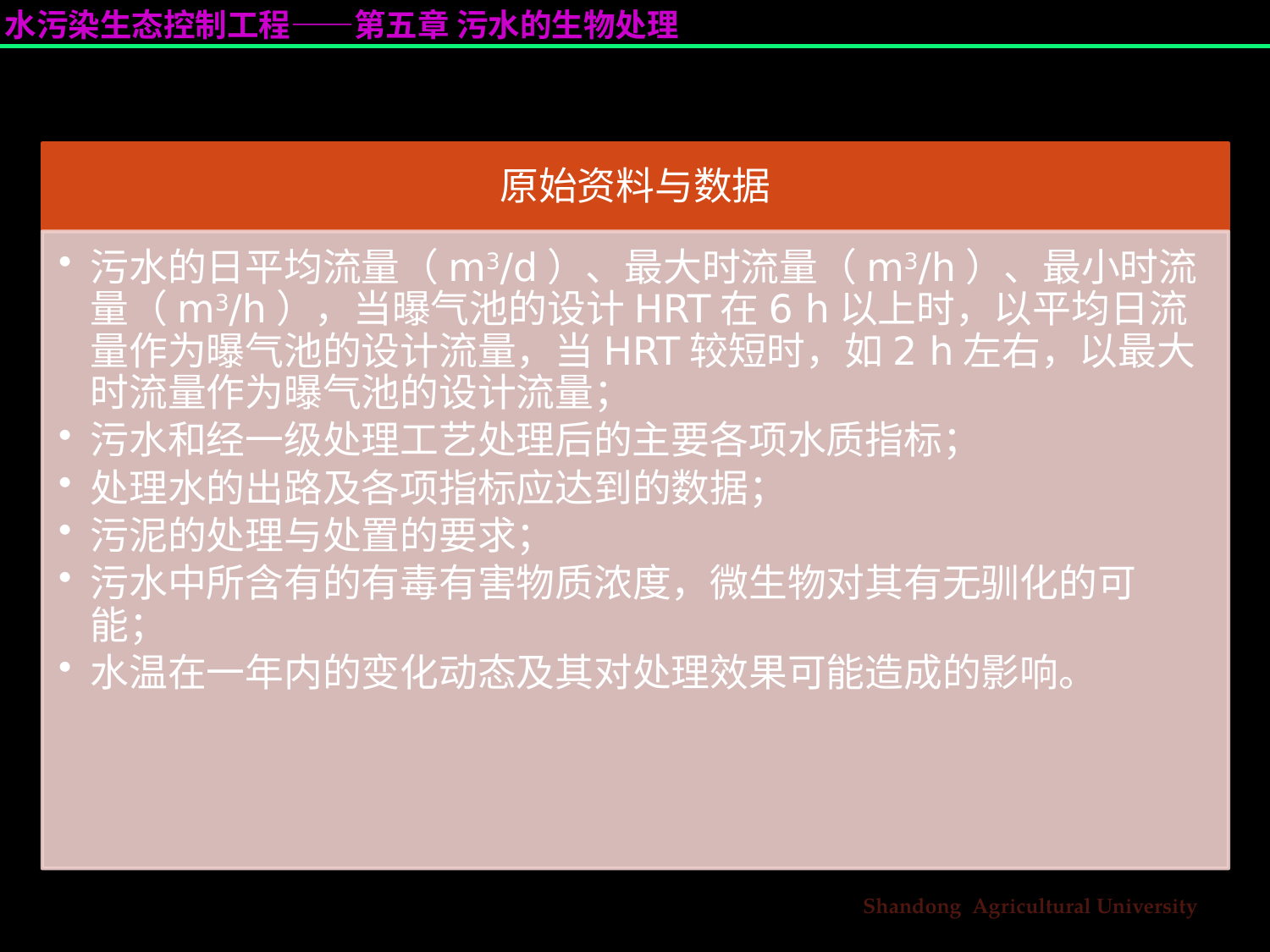

原始资料与数据
污水的日平均流量（m3/d）、最大时流量（m3/h）、最小时流量（m3/h），当曝气池的设计HRT在6 h以上时，以平均日流量作为曝气池的设计流量，当HRT较短时，如2 h左右，以最大时流量作为曝气池的设计流量；
污水和经一级处理工艺处理后的主要各项水质指标；
处理水的出路及各项指标应达到的数据；
污泥的处理与处置的要求；
污水中所含有的有毒有害物质浓度，微生物对其有无驯化的可能；
水温在一年内的变化动态及其对处理效果可能造成的影响。